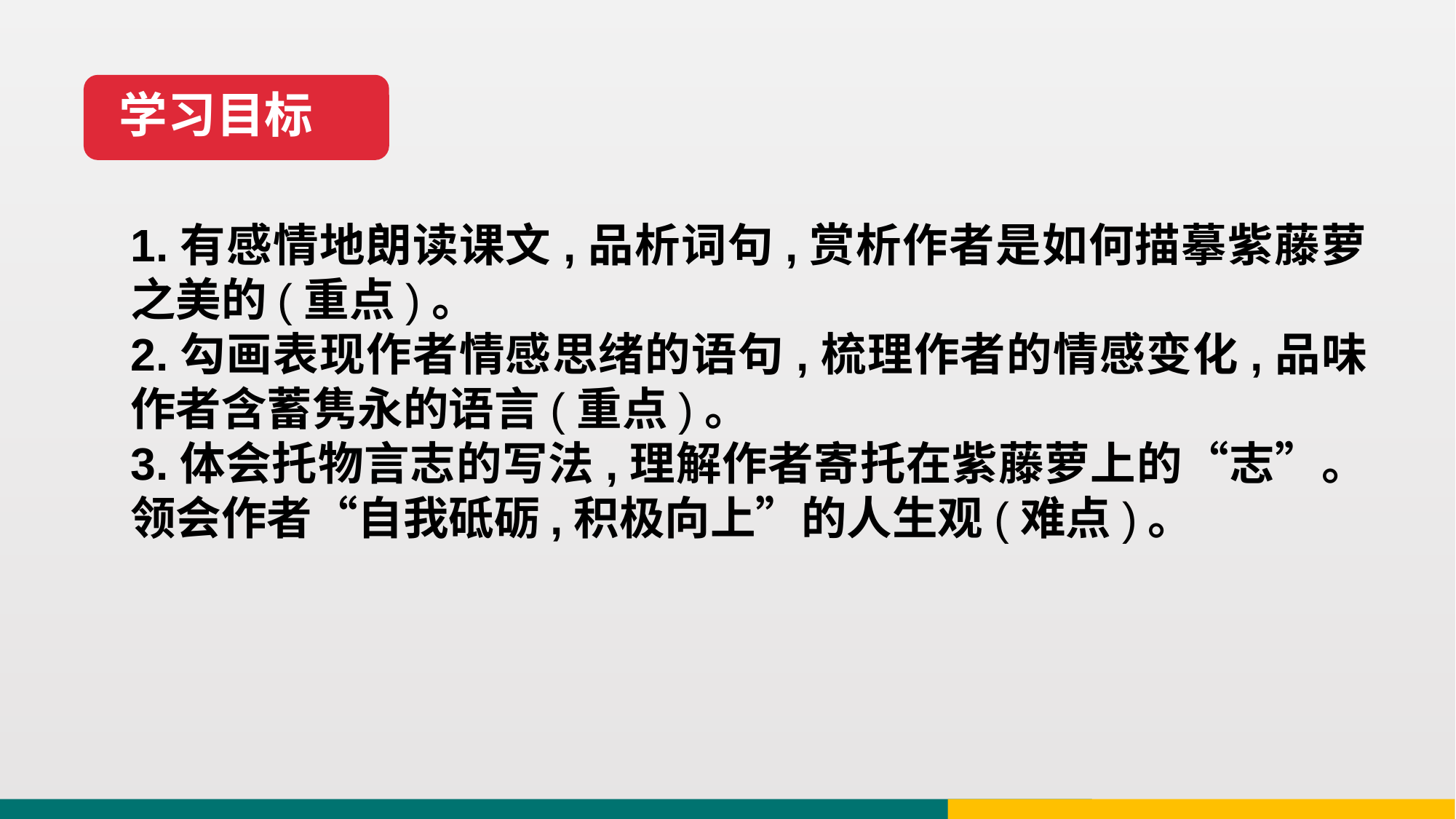

学习目标
1.有感情地朗读课文,品析词句,赏析作者是如何描摹紫藤萝之美的(重点)。
2.勾画表现作者情感思绪的语句,梳理作者的情感变化,品味作者含蓄隽永的语言(重点)。
3.体会托物言志的写法,理解作者寄托在紫藤萝上的“志”。领会作者“自我砥砺,积极向上”的人生观(难点)。